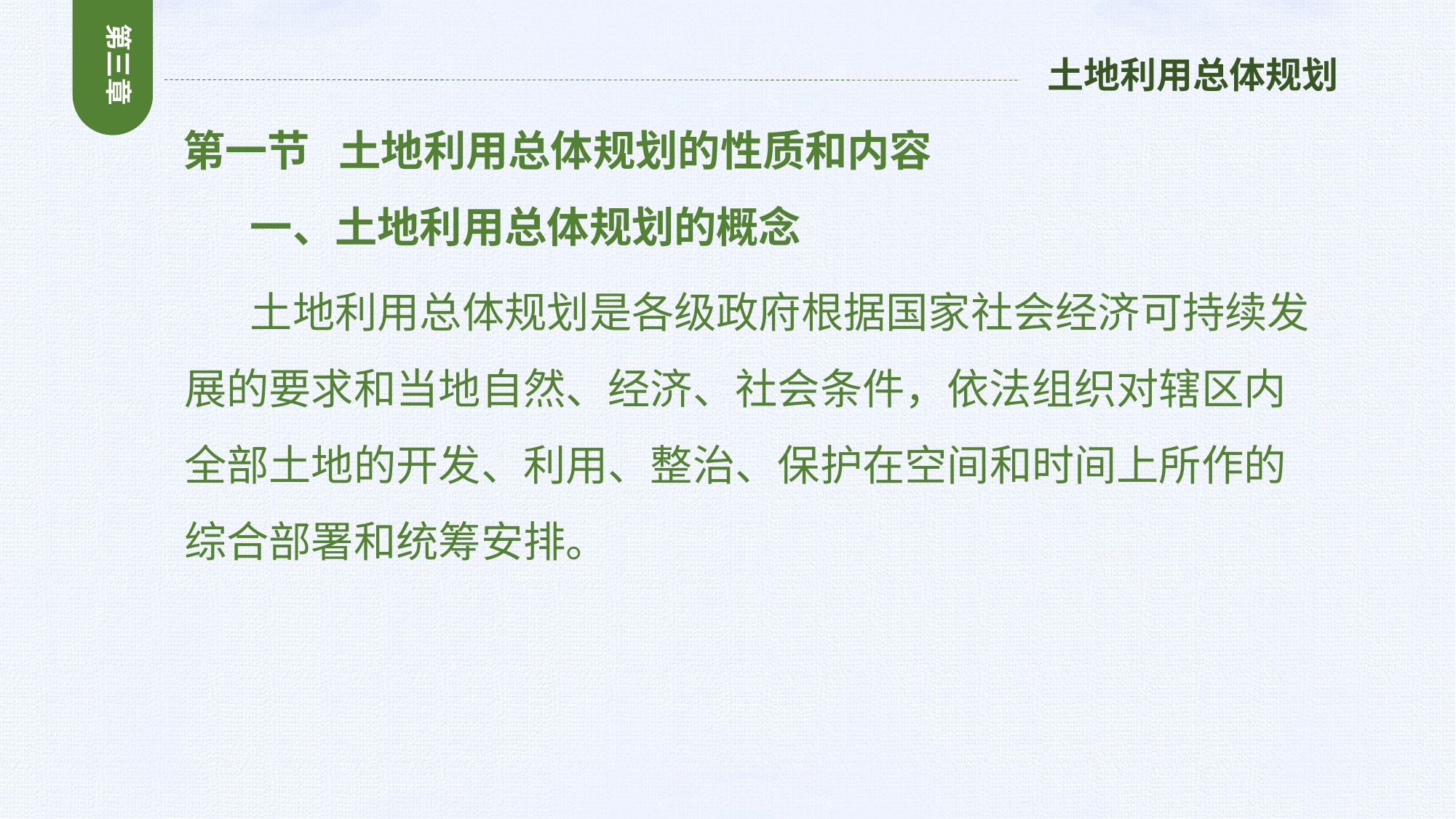

第三章
土地利用总体规划
 第一节   土地利用总体规划的性质和内容
        一、土地利用总体规划的概念
       土地利用总体规划是各级政府根据国家社会经济可持续发展的要求和当地自然、经济、社会条件，依法组织对辖区内全部土地的开发、利用、整治、保护在空间和时间上所作的综合部署和统筹安排。